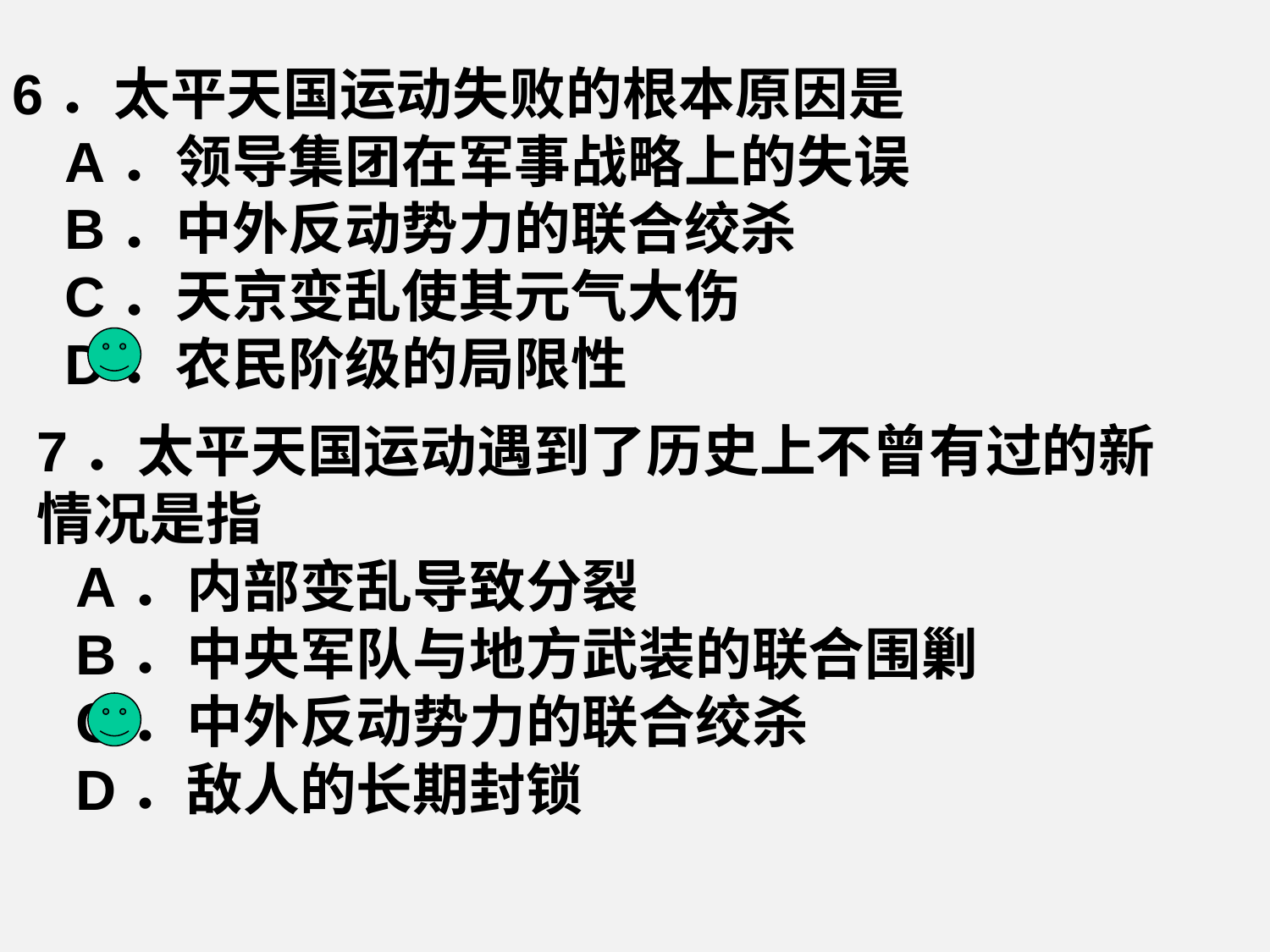

6．太平天国运动失败的根本原因是
   A．领导集团在军事战略上的失误
   B．中外反动势力的联合绞杀
   C．天京变乱使其元气大伤
   D．农民阶级的局限性

7．太平天国运动遇到了历史上不曾有过的新情况是指
  A．内部变乱导致分裂
  B．中央军队与地方武装的联合围剿
  C．中外反动势力的联合绞杀
  D．敌人的长期封锁